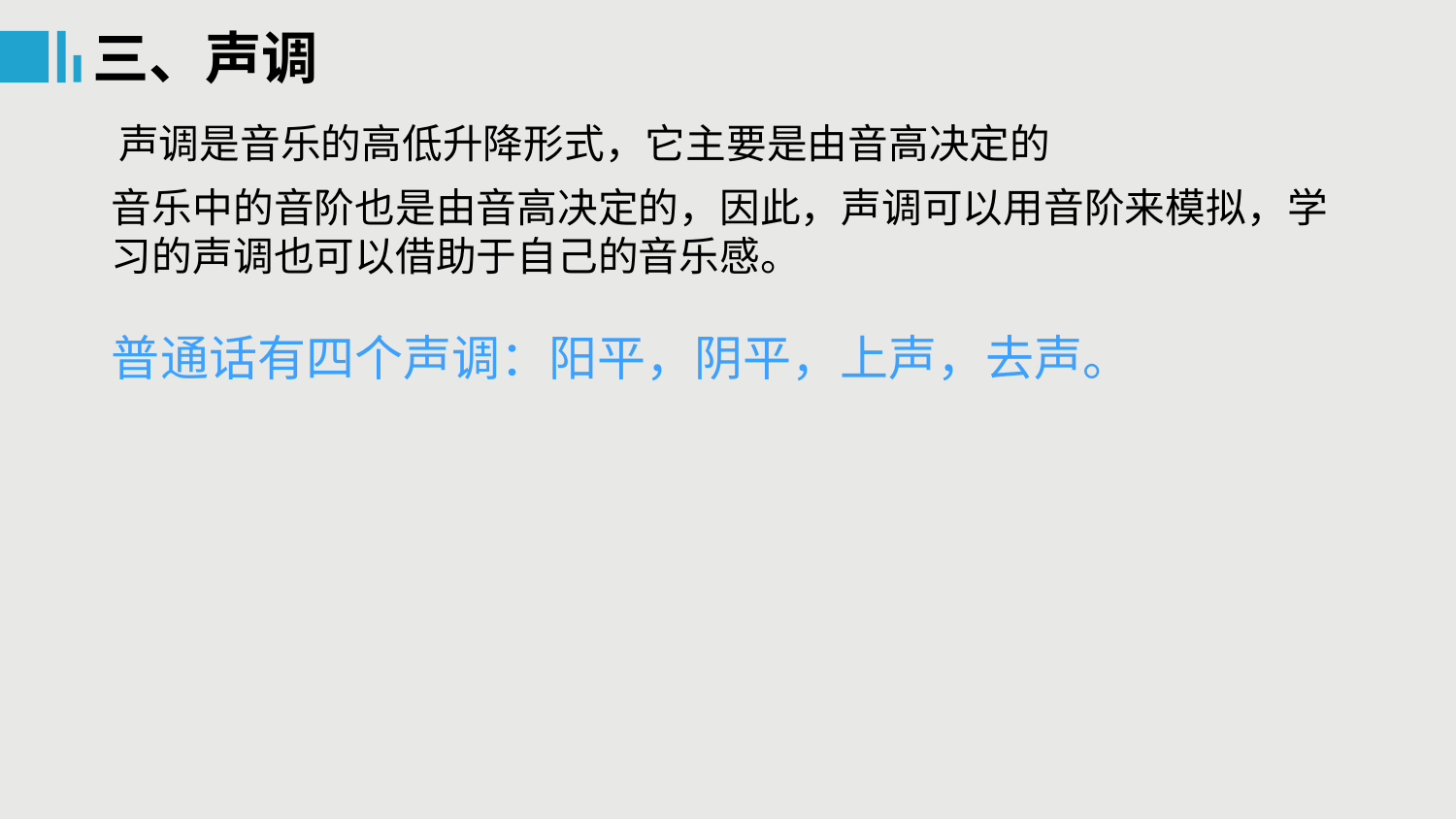

三、声调

声调是音乐的高低升降形式，它主要是由音高决定的
音乐中的音阶也是由音高决定的，因此，声调可以用音阶来模拟，学习的声调也可以借助于自己的音乐感。

普通话有四个声调：阳平，阴平，上声，去声。